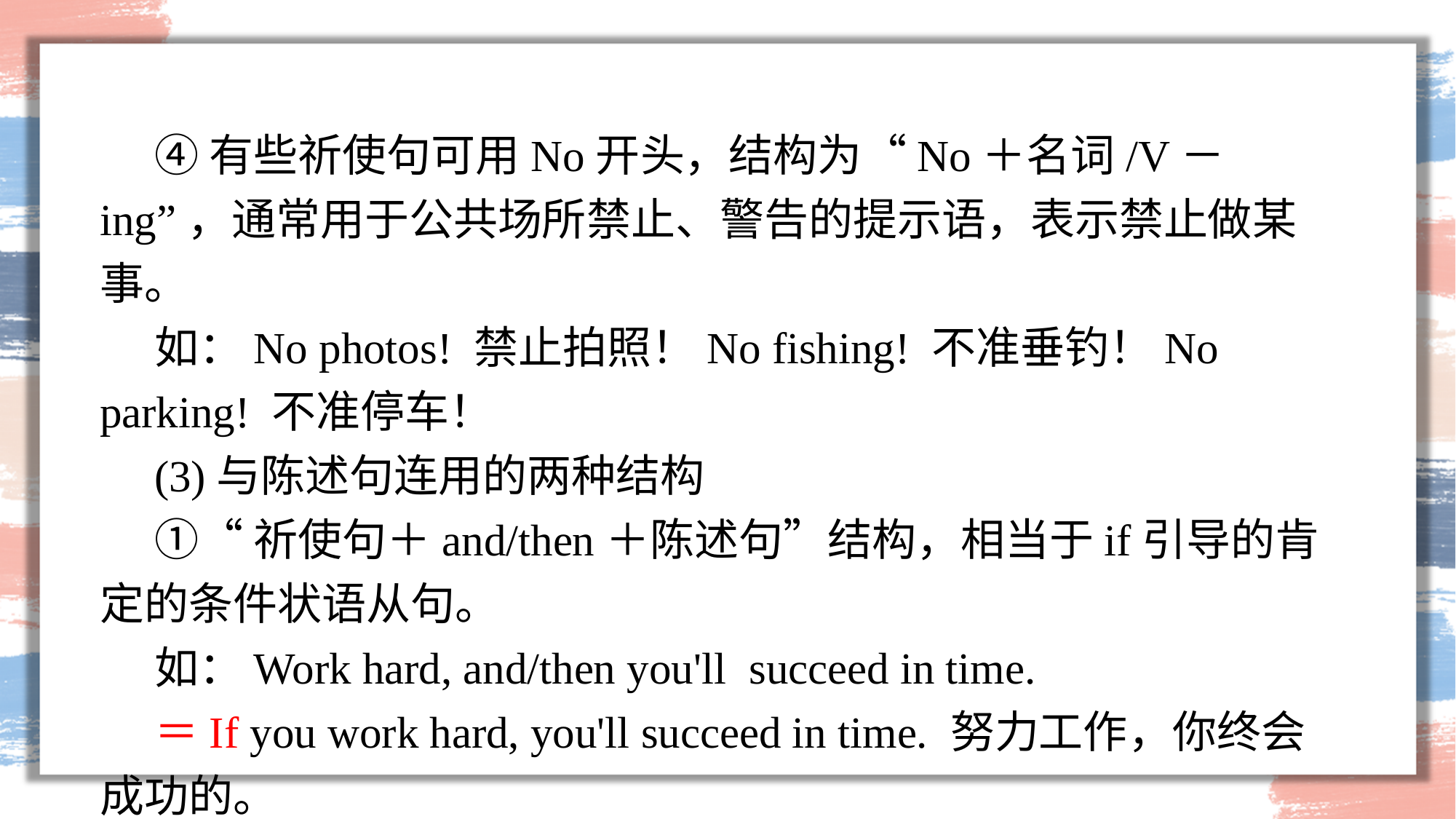

④有些祈使句可用No开头，结构为“No＋名词/V－ing”，通常用于公共场所禁止、警告的提示语，表示禁止做某事。
如：No photos! 禁止拍照！No fishing! 不准垂钓！No parking! 不准停车！
(3)与陈述句连用的两种结构
①“祈使句＋and/then＋陈述句”结构，相当于if引导的肯定的条件状语从句。
如：Work hard, and/then you'll  succeed in time.
＝If you work hard, you'll succeed in time. 努力工作，你终会成功的。